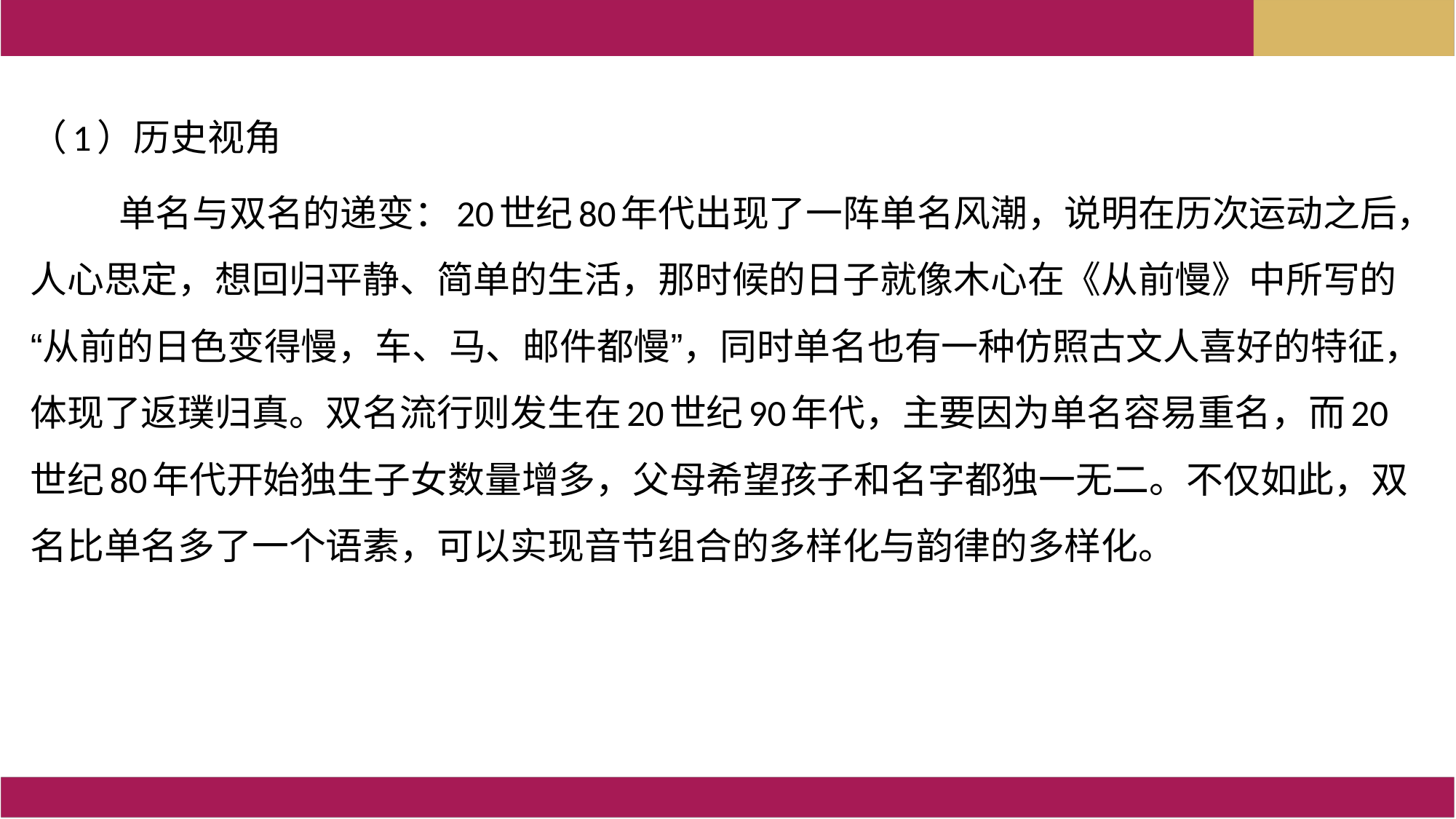

（1）历史视角
         单名与双名的递变：20世纪80年代出现了一阵单名风潮，说明在历次运动之后，人心思定，想回归平静、简单的生活，那时候的日子就像木心在《从前慢》中所写的“从前的日色变得慢，车、马、邮件都慢”，同时单名也有一种仿照古文人喜好的特征，体现了返璞归真。双名流行则发生在20世纪90年代，主要因为单名容易重名，而20世纪80年代开始独生子女数量增多，父母希望孩子和名字都独一无二。不仅如此，双名比单名多了一个语素，可以实现音节组合的多样化与韵律的多样化。